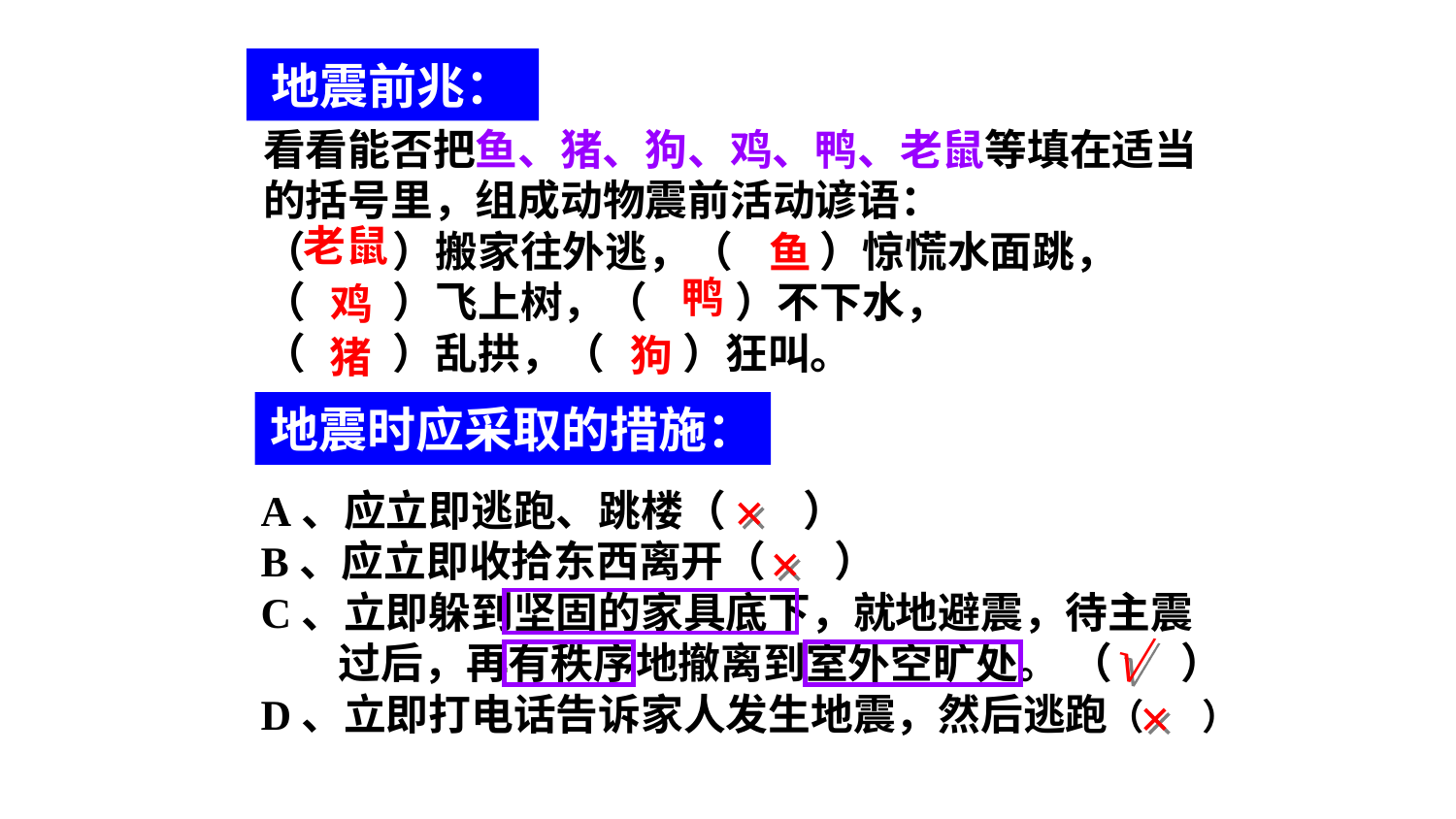

地震前兆：
看看能否把鱼、猪、狗、鸡、鸭、老鼠等填在适当
的括号里，组成动物震前活动谚语：
（         ）搬家往外逃，（         ）惊慌水面跳，
（         ）飞上树，（         ）不下水，
（         ）乱拱，（        ）狂叫。
老鼠
鱼
鸭
鸡
狗
猪
地震时应采取的措施：
×
A、应立即逃跑、跳楼（        ）
B、应立即收拾东西离开（       ）
C、立即躲到坚固的家具底下，就地避震，待主震
       过后，再有秩序地撤离到室外空旷处。 （       ）
D、立即打电话告诉家人发生地震，然后逃跑（       ）
×

√

×